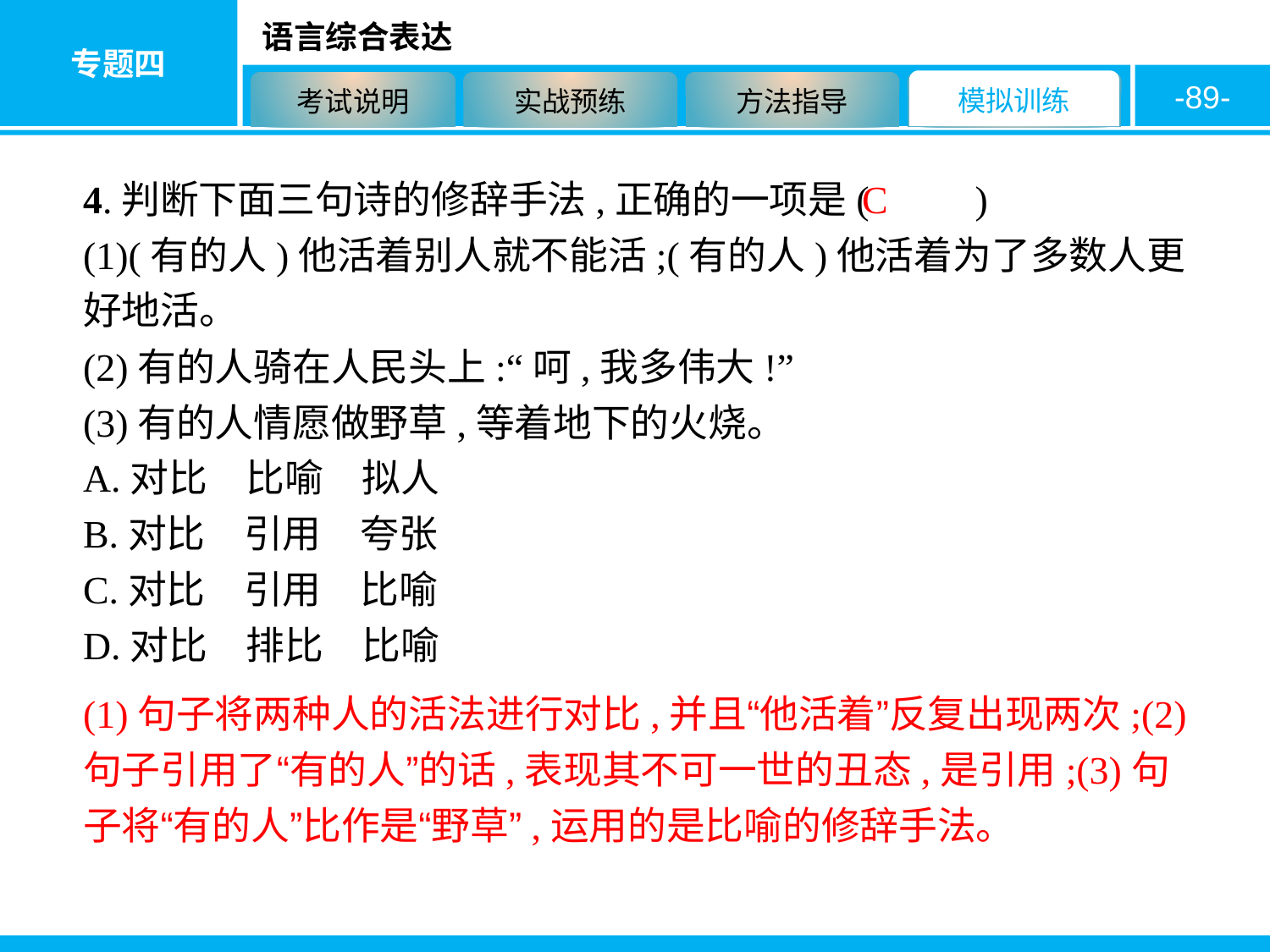

-89-
4.判断下面三句诗的修辞手法,正确的一项是( 　　)
(1)(有的人)他活着别人就不能活;(有的人)他活着为了多数人更好地活。
(2)有的人骑在人民头上:“呵,我多伟大!”
(3)有的人情愿做野草,等着地下的火烧。
A.对比　比喻　拟人
B.对比　引用　夸张
C.对比　引用　比喻
D.对比　排比　比喻
C
(1)句子将两种人的活法进行对比,并且“他活着”反复出现两次;(2)句子引用了“有的人”的话,表现其不可一世的丑态,是引用;(3)句子将“有的人”比作是“野草”,运用的是比喻的修辞手法。